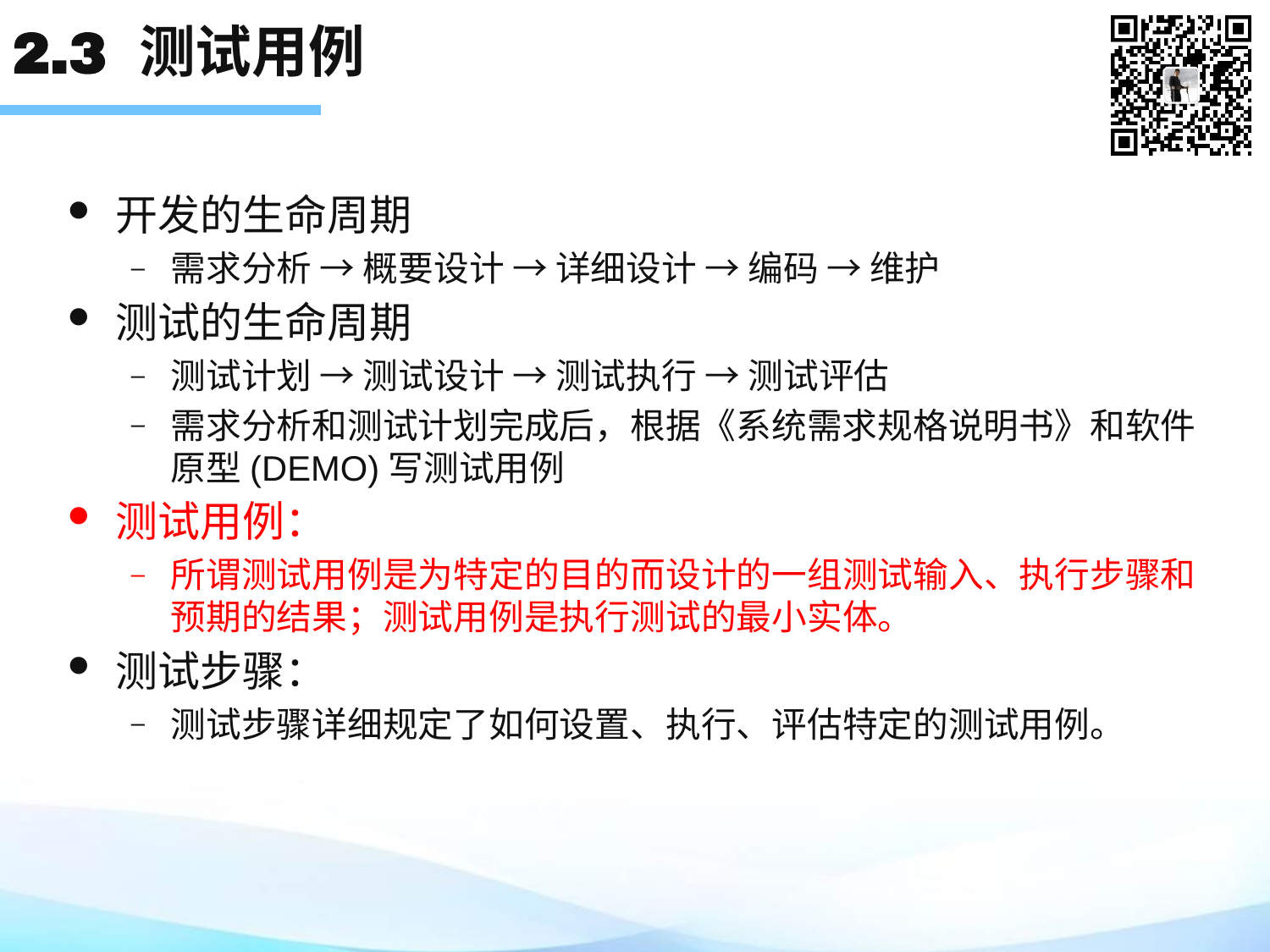

# 2.3 测试用例
开发的生命周期
需求分析 → 概要设计 → 详细设计 → 编码 → 维护
测试的生命周期
测试计划 → 测试设计 → 测试执行 → 测试评估
需求分析和测试计划完成后，根据《系统需求规格说明书》和软件原型(DEMO)写测试用例
测试用例：
所谓测试用例是为特定的目的而设计的一组测试输入、执行步骤和预期的结果；测试用例是执行测试的最小实体。
测试步骤：
测试步骤详细规定了如何设置、执行、评估特定的测试用例。